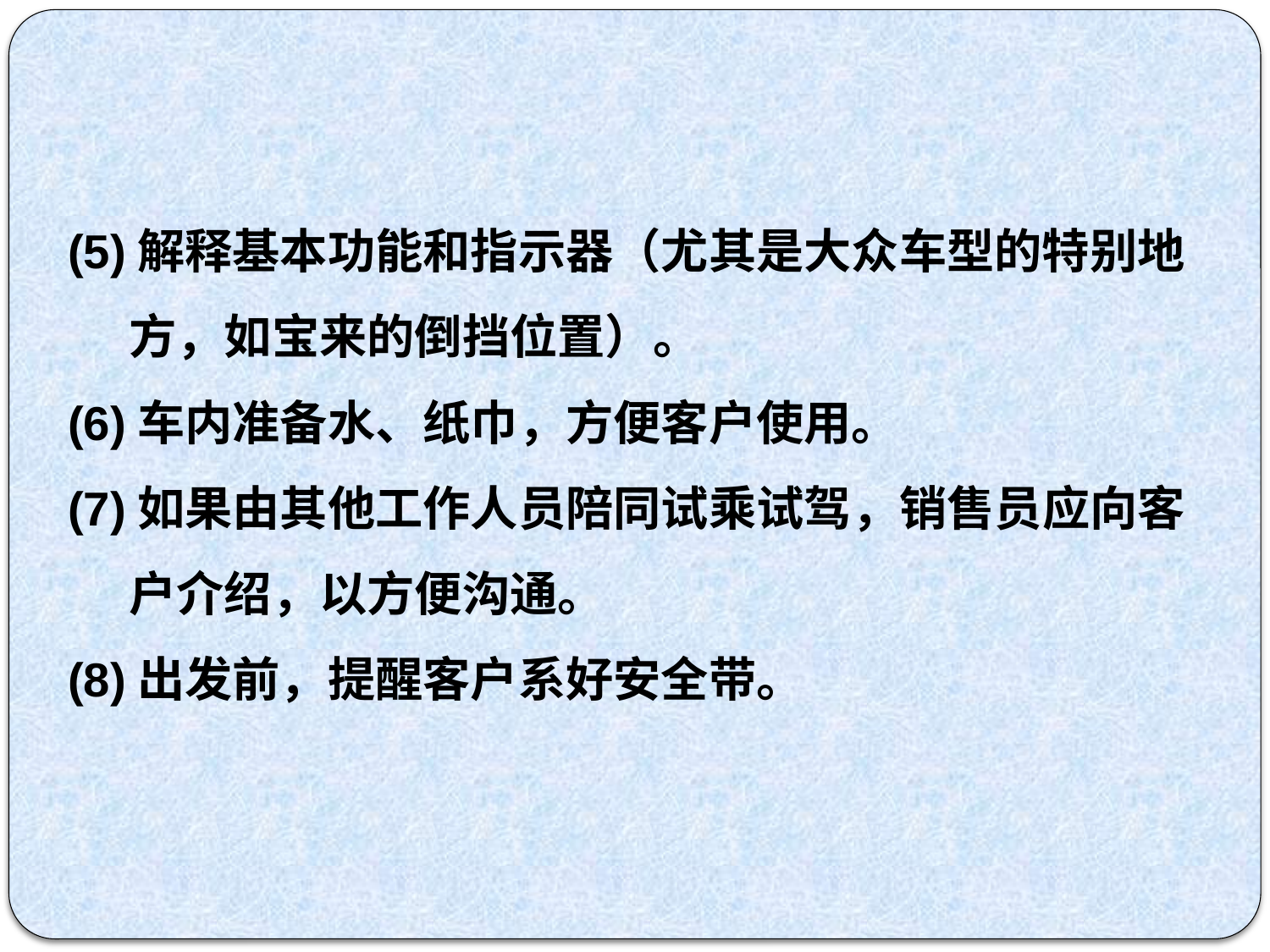

(5)解释基本功能和指示器（尤其是大众车型的特别地方，如宝来的倒挡位置）。
(6)车内准备水、纸巾，方便客户使用。
(7)如果由其他工作人员陪同试乘试驾，销售员应向客户介绍，以方便沟通。
(8)出发前，提醒客户系好安全带。